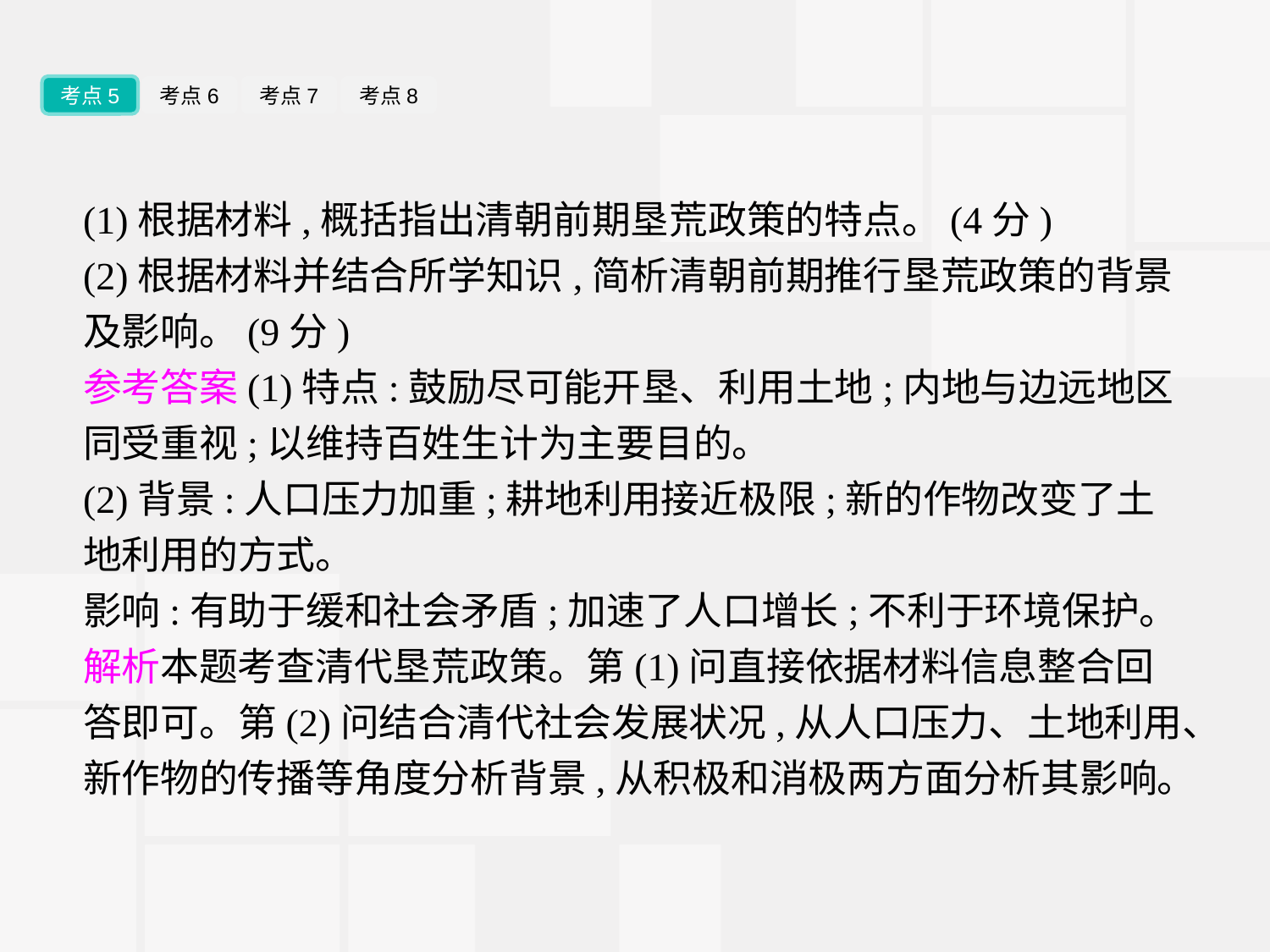

考点5
考点6
考点7
考点8
(1)根据材料,概括指出清朝前期垦荒政策的特点。(4分)
(2)根据材料并结合所学知识,简析清朝前期推行垦荒政策的背景及影响。(9分)
参考答案(1)特点:鼓励尽可能开垦、利用土地;内地与边远地区同受重视;以维持百姓生计为主要目的。
(2)背景:人口压力加重;耕地利用接近极限;新的作物改变了土地利用的方式。
影响:有助于缓和社会矛盾;加速了人口增长;不利于环境保护。
解析本题考查清代垦荒政策。第(1)问直接依据材料信息整合回答即可。第(2)问结合清代社会发展状况,从人口压力、土地利用、新作物的传播等角度分析背景,从积极和消极两方面分析其影响。